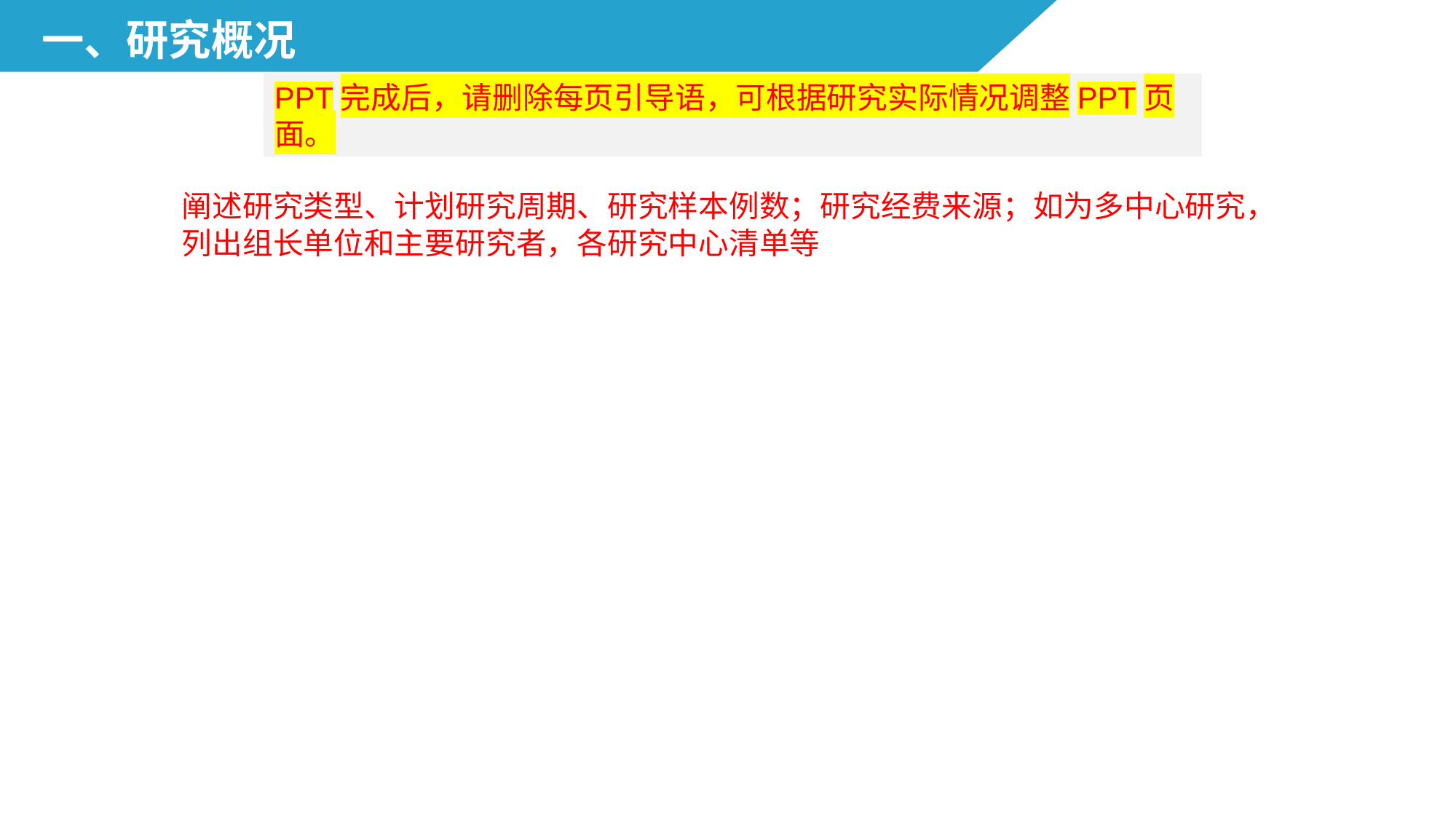

一、研究概况
PPT完成后，请删除每页引导语，可根据研究实际情况调整PPT页面。
阐述研究类型、计划研究周期、研究样本例数；研究经费来源；如为多中心研究，列出组长单位和主要研究者，各研究中心清单等